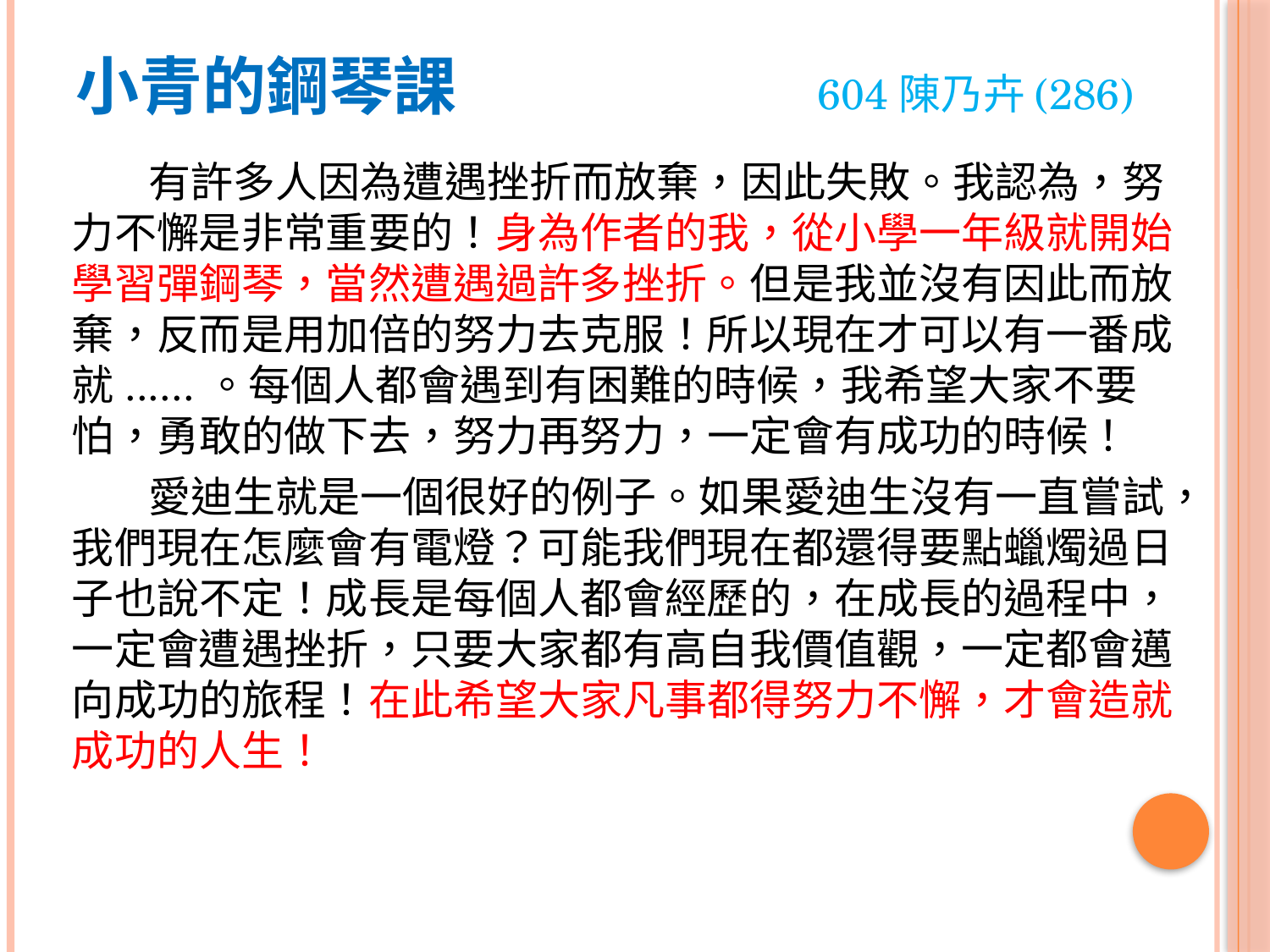

# 小青的鋼琴課                        604陳乃卉(286)
       有許多人因為遭遇挫折而放棄，因此失敗。我認為，努力不懈是非常重要的！身為作者的我，從小學一年級就開始學習彈鋼琴，當然遭遇過許多挫折。但是我並沒有因此而放棄，反而是用加倍的努力去克服！所以現在才可以有一番成就......。每個人都會遇到有困難的時候，我希望大家不要怕，勇敢的做下去，努力再努力，一定會有成功的時候！
       愛迪生就是一個很好的例子。如果愛迪生沒有一直嘗試，我們現在怎麼會有電燈？可能我們現在都還得要點蠟燭過日子也說不定！成長是每個人都會經歷的，在成長的過程中，一定會遭遇挫折，只要大家都有高自我價值觀，一定都會邁向成功的旅程！在此希望大家凡事都得努力不懈，才會造就成功的人生！